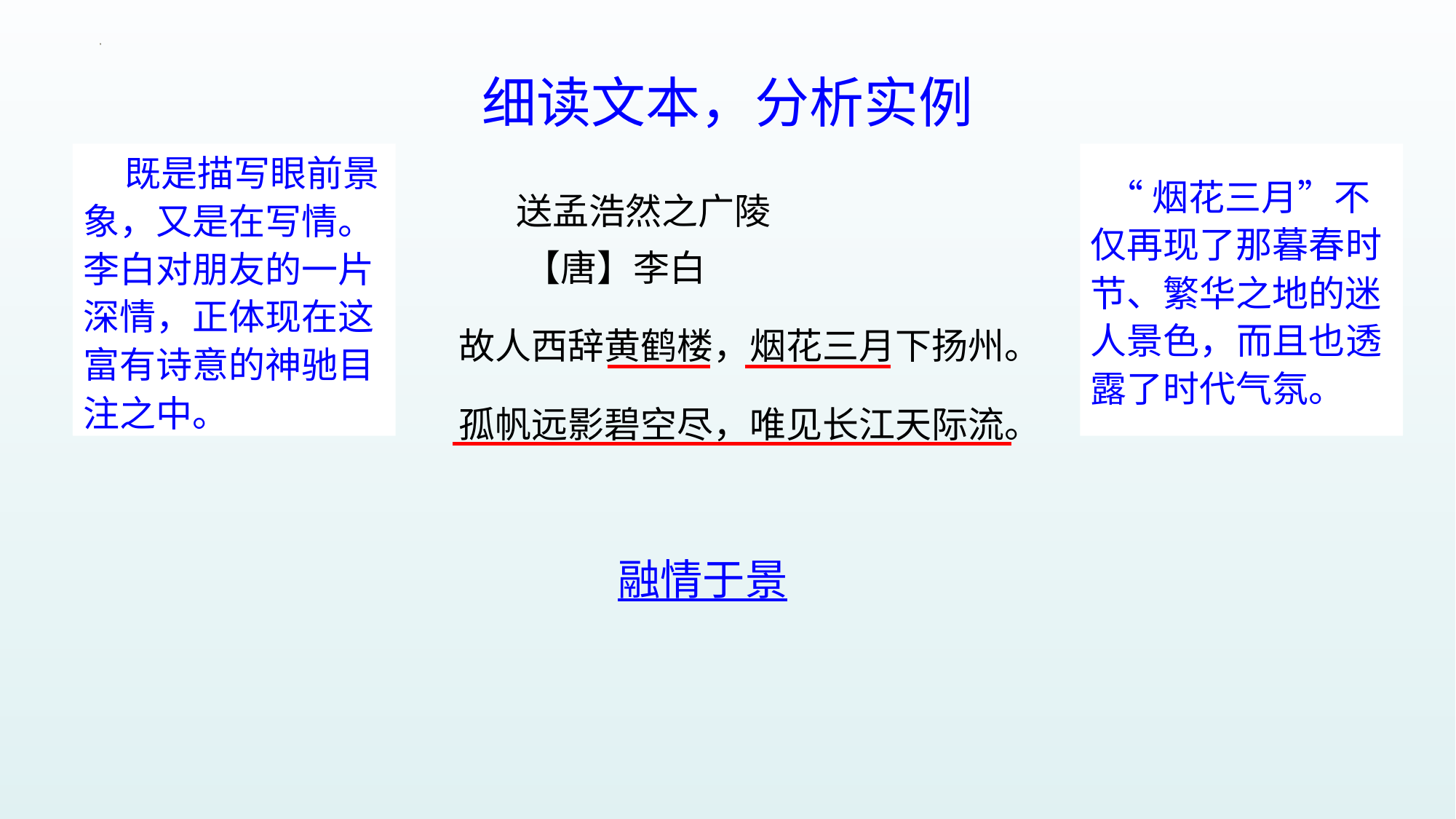

细读文本，分析实例
    既是描写眼前景象，又是在写情。李白对朋友的一片深情，正体现在这富有诗意的神驰目注之中。
  “烟花三月”不仅再现了那暮春时节、繁华之地的迷人景色，而且也透露了时代气氛。
　　       送孟浩然之广陵
　　        【唐】李白
　　故人西辞黄鹤楼，烟花三月下扬州。
　　孤帆远影碧空尽，唯见长江天际流。

融情于景